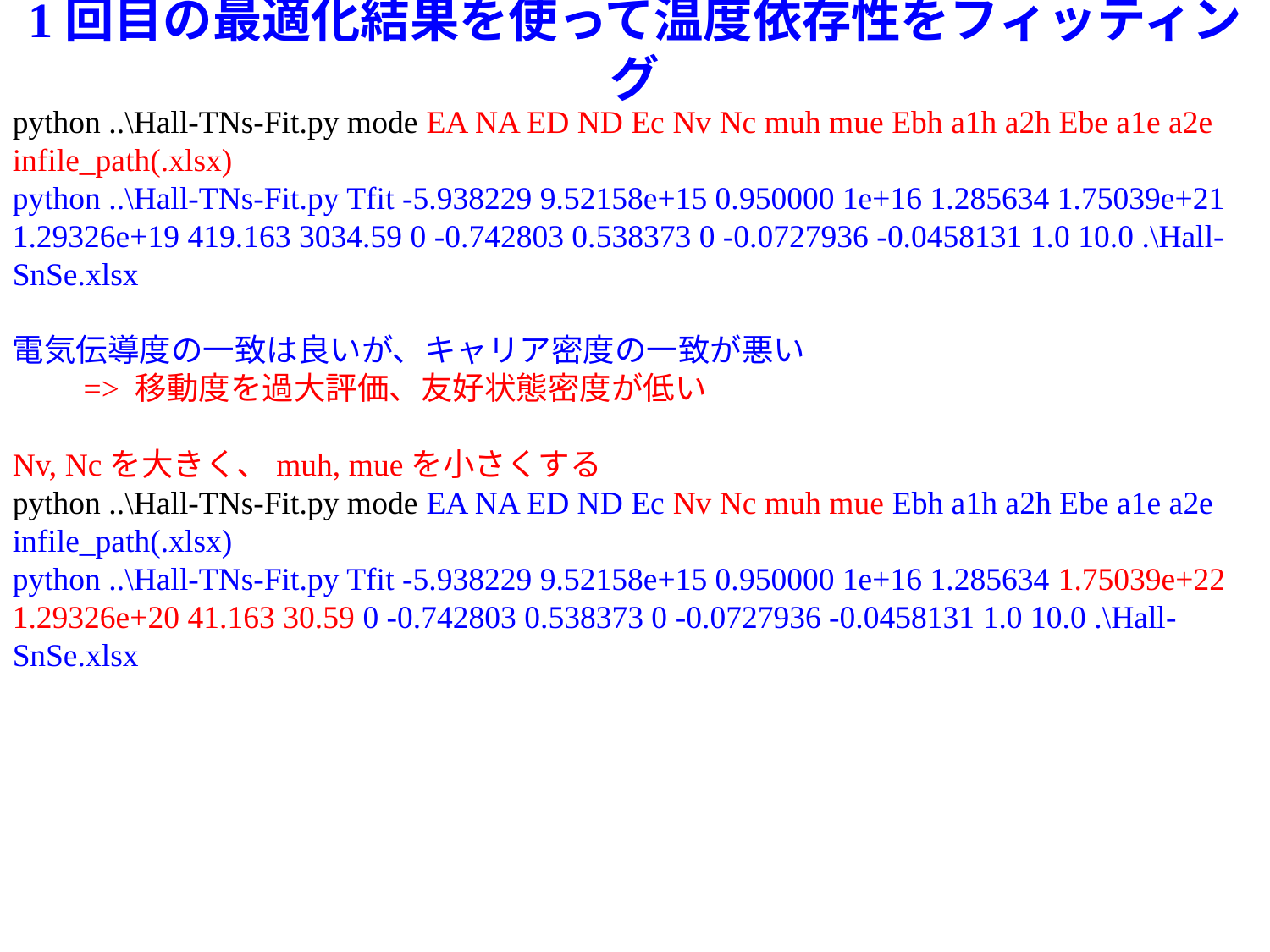

# 1回目の最適化結果を使って温度依存性をフィッティング
python ..\Hall-TNs-Fit.py mode EA NA ED ND Ec Nv Nc muh mue Ebh a1h a2h Ebe a1e a2e infile_path(.xlsx)
python ..\Hall-TNs-Fit.py Tfit -5.938229 9.52158e+15 0.950000 1e+16 1.285634 1.75039e+21 1.29326e+19 419.163 3034.59 0 -0.742803 0.538373 0 -0.0727936 -0.0458131 1.0 10.0 .\Hall-SnSe.xlsx

電気伝導度の一致は良いが、キャリア密度の一致が悪い
　　=> 移動度を過大評価、友好状態密度が低い

Nv, Ncを大きく、muh, mueを小さくする
python ..\Hall-TNs-Fit.py mode EA NA ED ND Ec Nv Nc muh mue Ebh a1h a2h Ebe a1e a2e infile_path(.xlsx)
python ..\Hall-TNs-Fit.py Tfit -5.938229 9.52158e+15 0.950000 1e+16 1.285634 1.75039e+22 1.29326e+20 41.163 30.59 0 -0.742803 0.538373 0 -0.0727936 -0.0458131 1.0 10.0 .\Hall-SnSe.xlsx